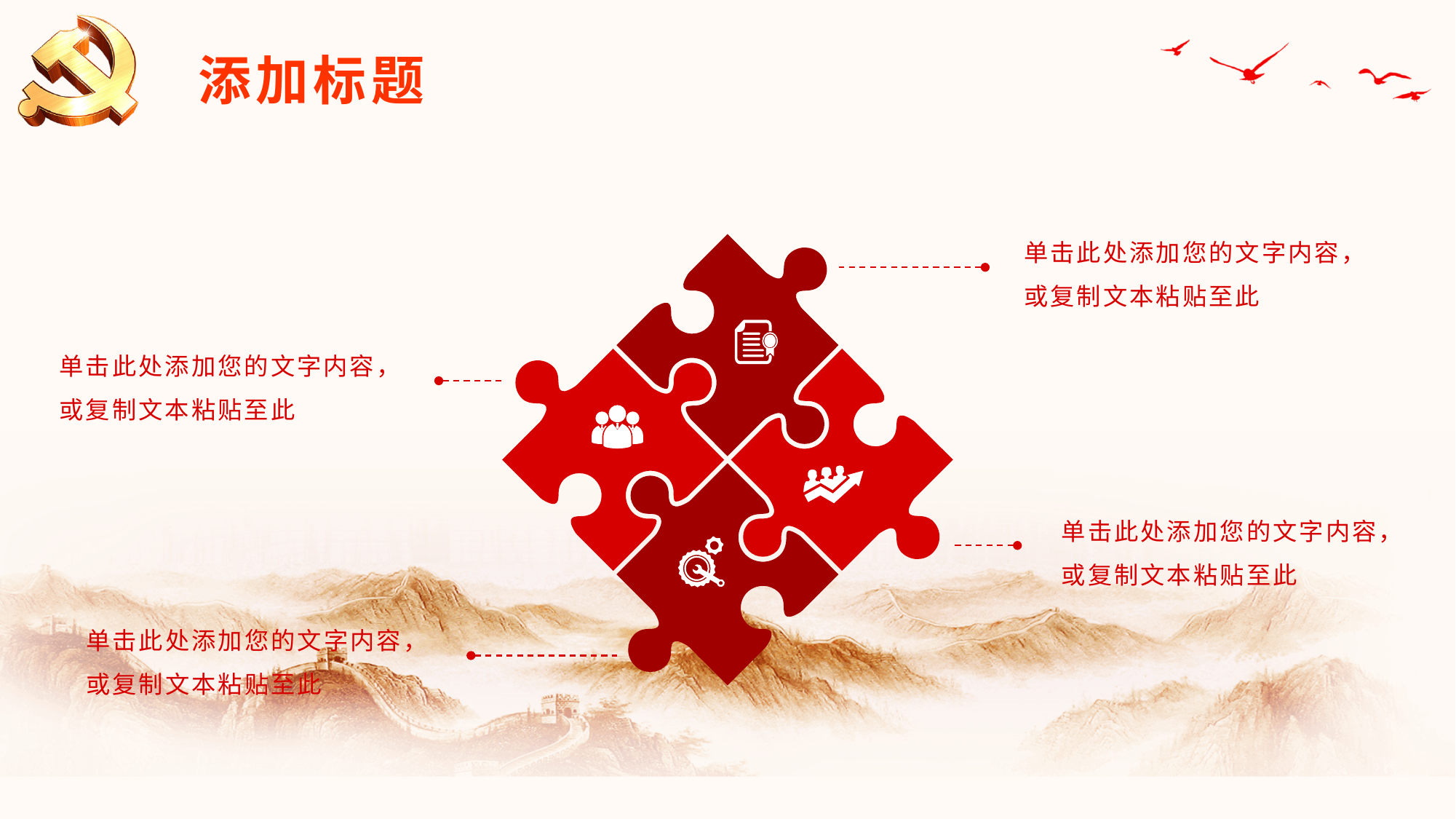

添加标题
单击此处添加您的文字内容，或复制文本粘贴至此

单击此处添加您的文字内容，或复制文本粘贴至此

单击此处添加您的文字内容，或复制文本粘贴至此

单击此处添加您的文字内容，或复制文本粘贴至此